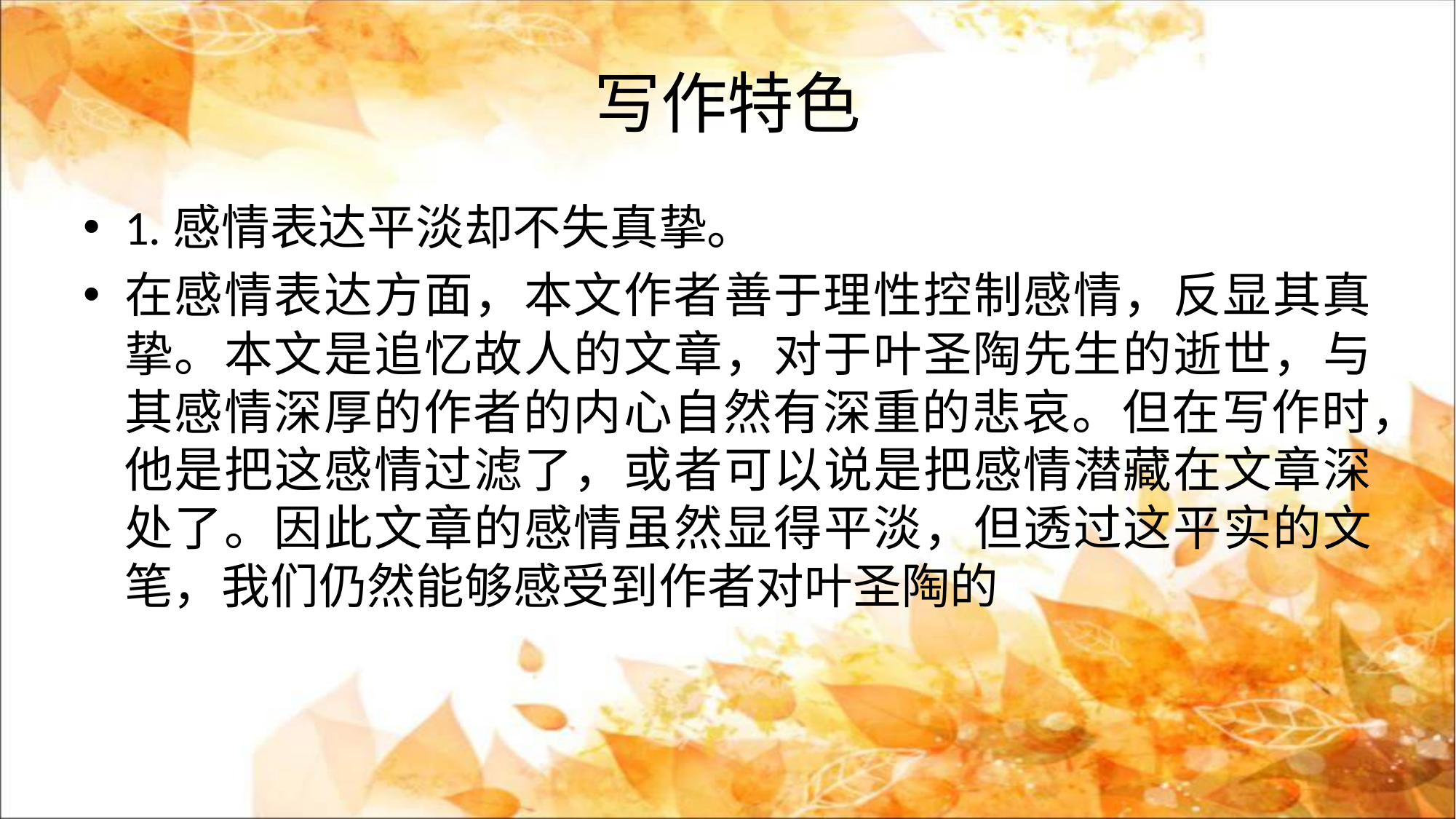

# 写作特色
1.感情表达平淡却不失真挚。
在感情表达方面，本文作者善于理性控制感情，反显其真挚。本文是追忆故人的文章，对于叶圣陶先生的逝世，与其感情深厚的作者的内心自然有深重的悲哀。但在写作时，他是把这感情过滤了，或者可以说是把感情潜藏在文章深处了。因此文章的感情虽然显得平淡，但透过这平实的文笔，我们仍然能够感受到作者对叶圣陶的